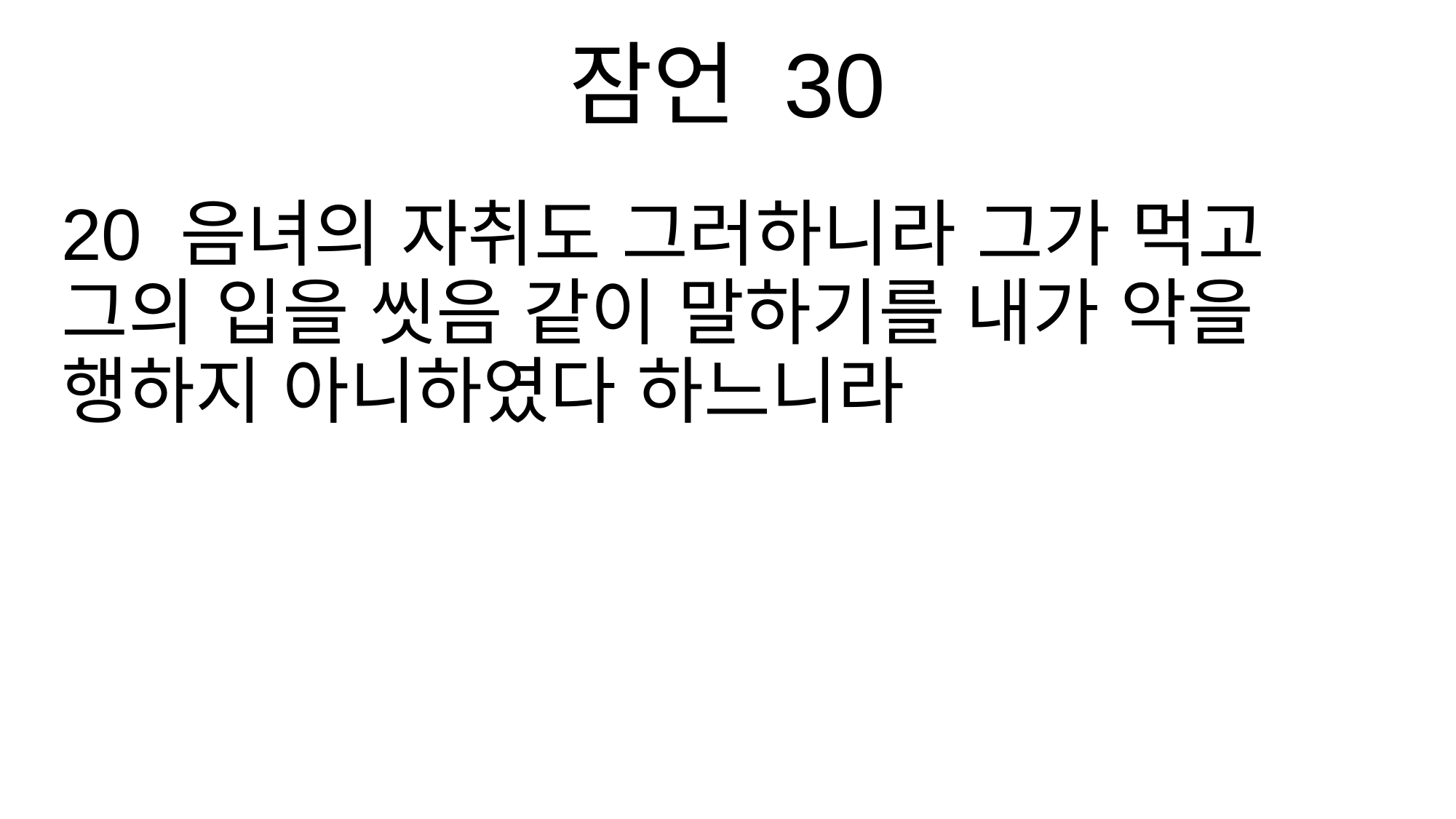

잠언 30
20 음녀의 자취도 그러하니라 그가 먹고 그의 입을 씻음 같이 말하기를 내가 악을 행하지 아니하였다 하느니라